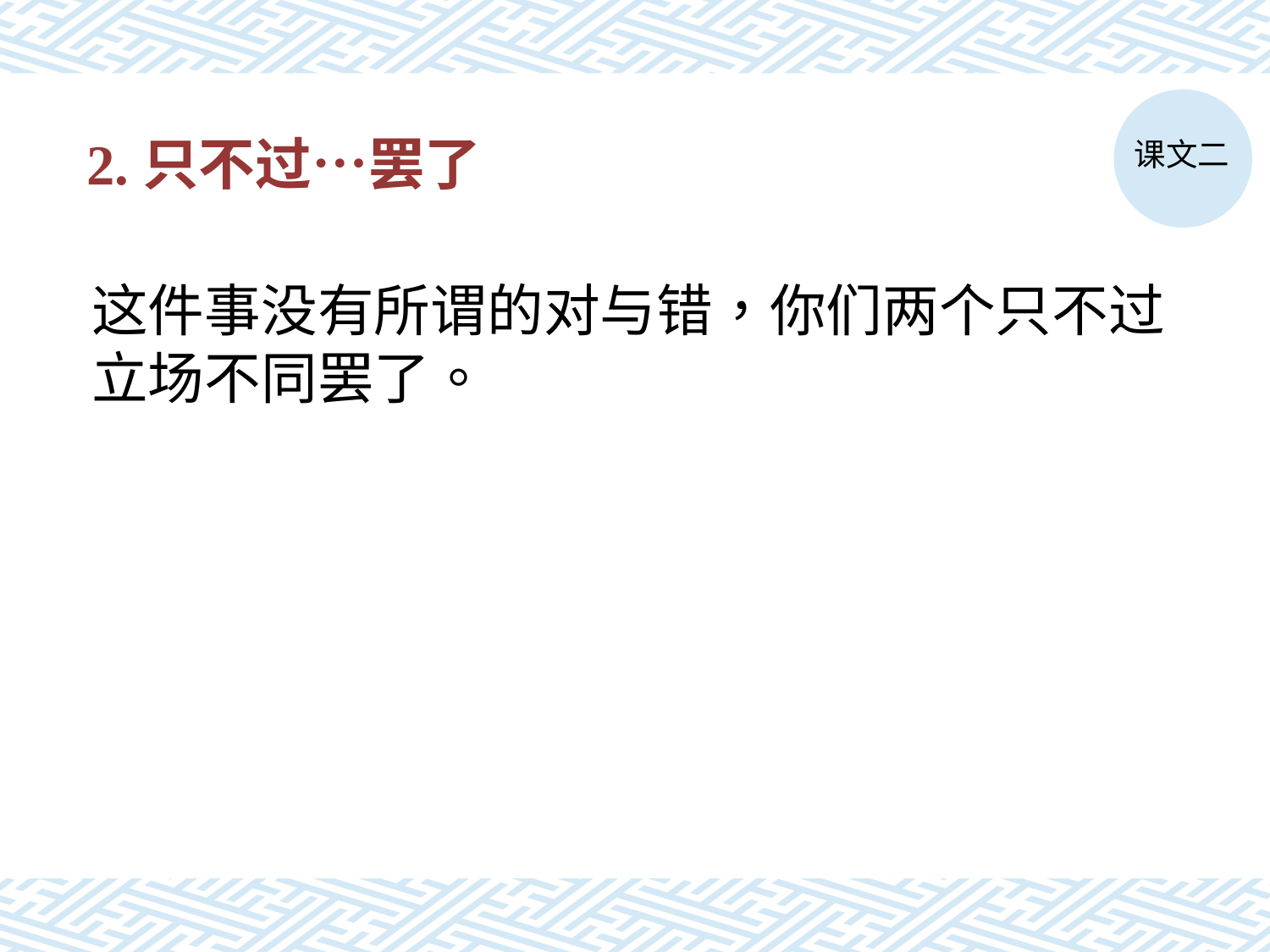

课文二
# 2.只不过…罢了
这件事没有所谓的对与错，你们两个只不过立场不同罢了。